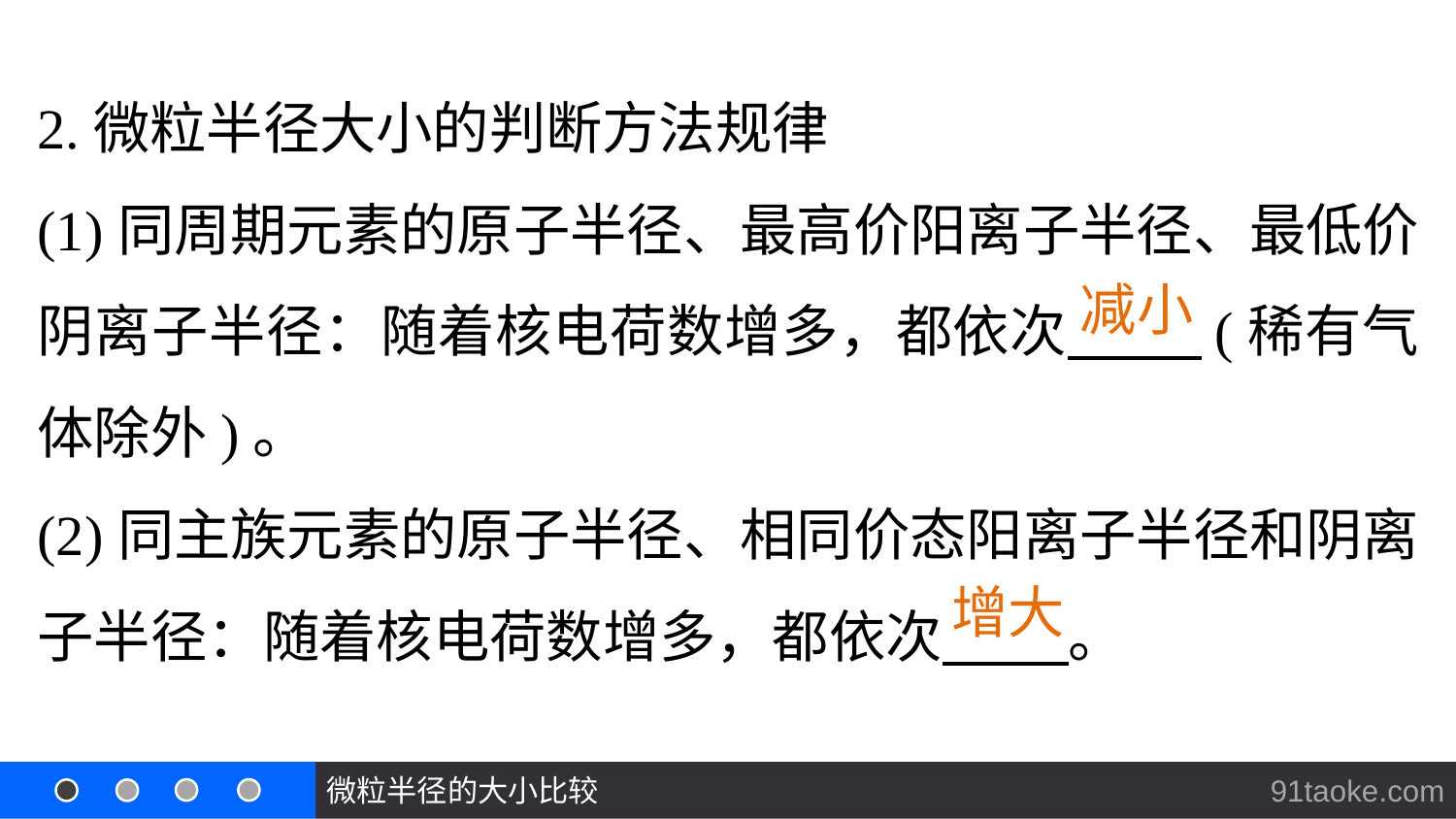

2.微粒半径大小的判断方法规律
(1)同周期元素的原子半径、最高价阳离子半径、最低价阴离子半径：随着核电荷数增多，都依次          (稀有气体除外)。
(2)同主族元素的原子半径、相同价态阳离子半径和阴离子半径：随着核电荷数增多，都依次          。
减小
增大